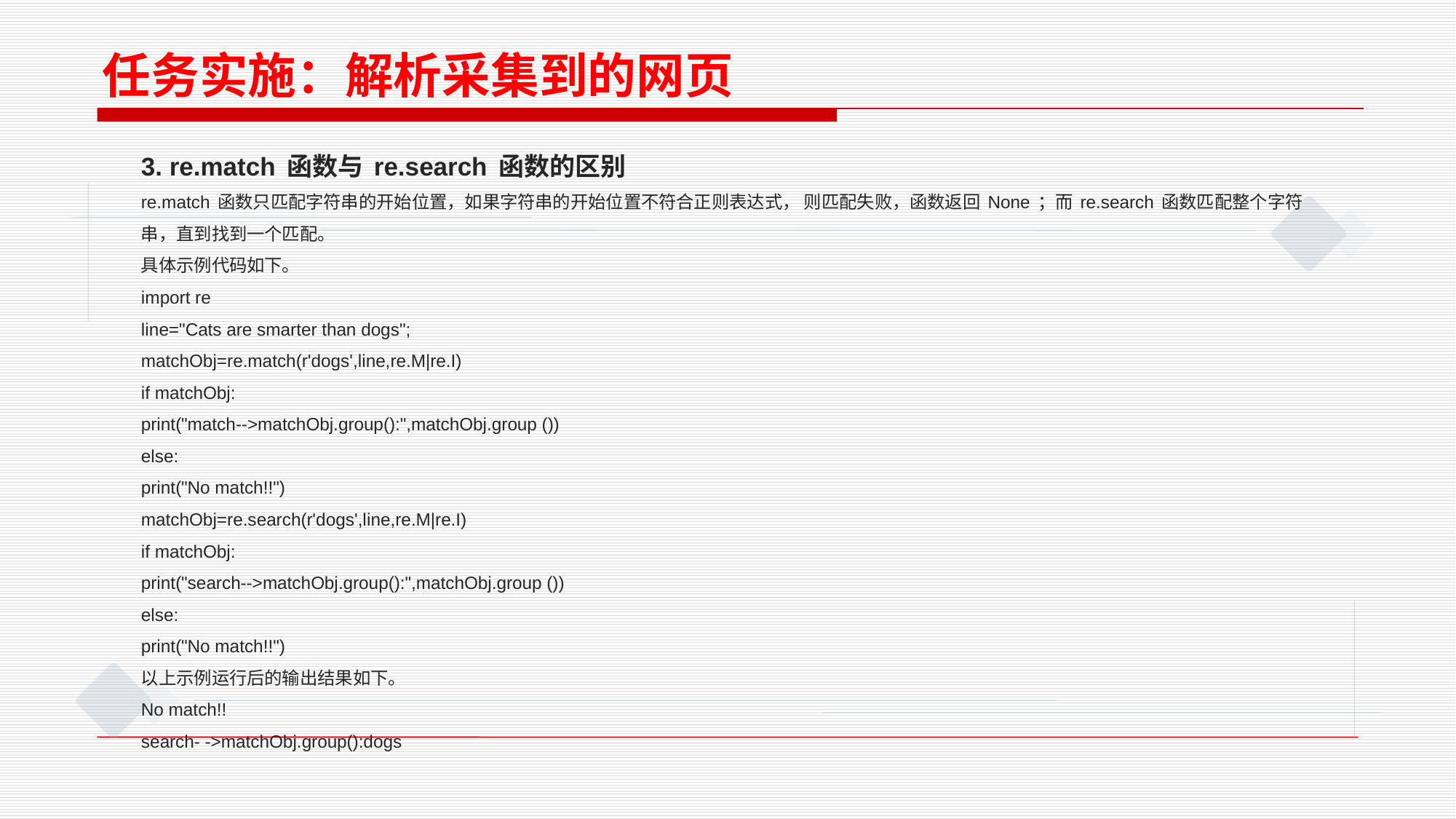

任务实施：解析采集到的网页
3. re.match 函数与 re.search 函数的区别
re.match 函数只匹配字符串的开始位置，如果字符串的开始位置不符合正则表达式， 则匹配失败，函数返回 None ；而 re.search 函数匹配整个字符串，直到找到一个匹配。
具体示例代码如下。
import re
line="Cats are smarter than dogs";
matchObj=re.match(r'dogs',line,re.M|re.I)
if matchObj:
print("match-->matchObj.group():",matchObj.group ())
else:
print("No match!!")
matchObj=re.search(r'dogs',line,re.M|re.I)
if matchObj:
print("search-->matchObj.group():",matchObj.group ())
else:
print("No match!!")
以上示例运行后的输出结果如下。
No match!!
search- ->matchObj.group():dogs